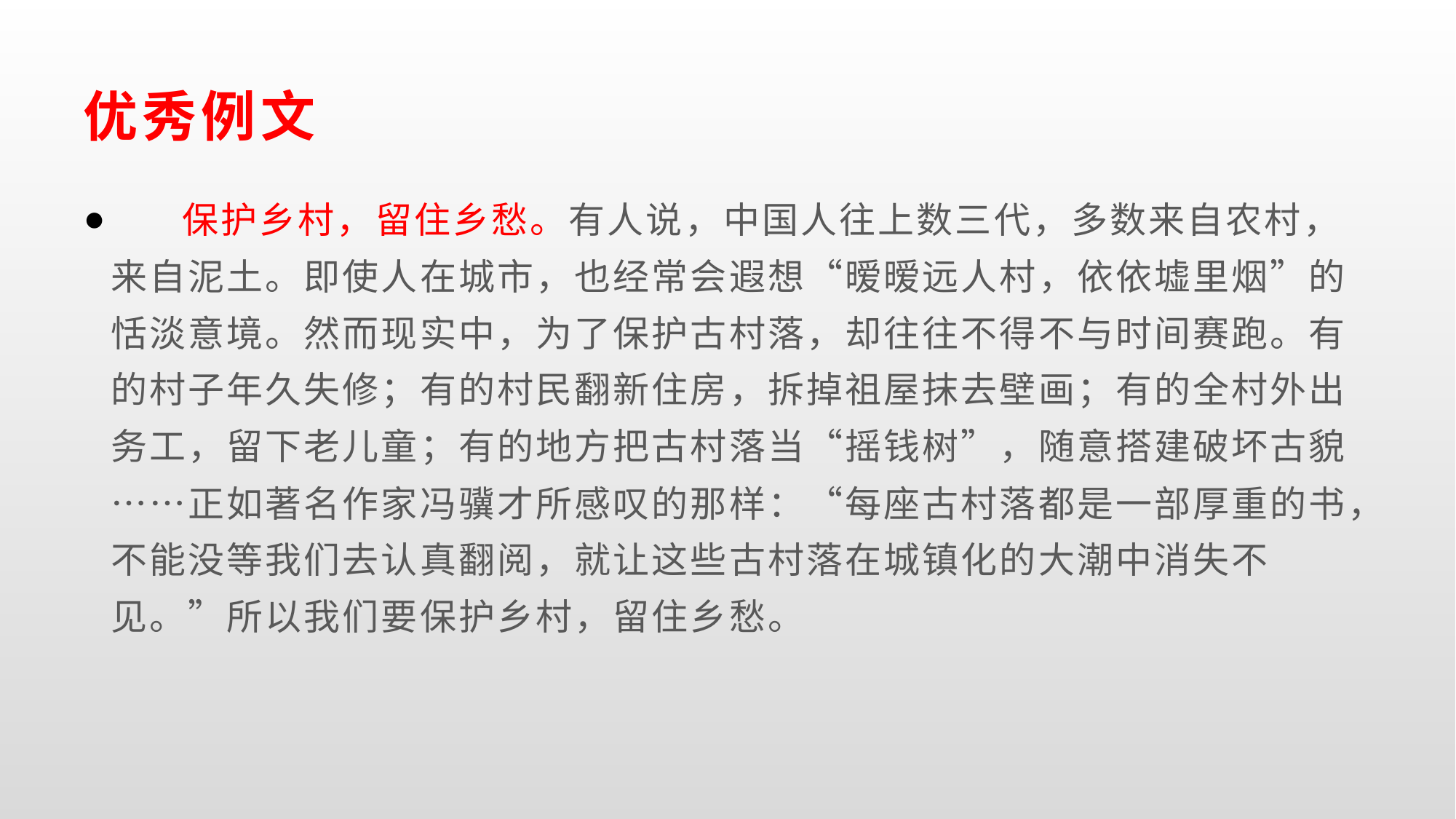

# 优秀例文
      保护乡村，留住乡愁。有人说，中国人往上数三代，多数来自农村，来自泥土。即使人在城市，也经常会遐想“暧暧远人村，依依墟里烟”的恬淡意境。然而现实中，为了保护古村落，却往往不得不与时间赛跑。有的村子年久失修；有的村民翻新住房，拆掉祖屋抹去壁画；有的全村外出务工，留下老儿童；有的地方把古村落当“摇钱树”，随意搭建破坏古貌……正如著名作家冯骥才所感叹的那样：“每座古村落都是一部厚重的书，不能没等我们去认真翻阅，就让这些古村落在城镇化的大潮中消失不见。”所以我们要保护乡村，留住乡愁。